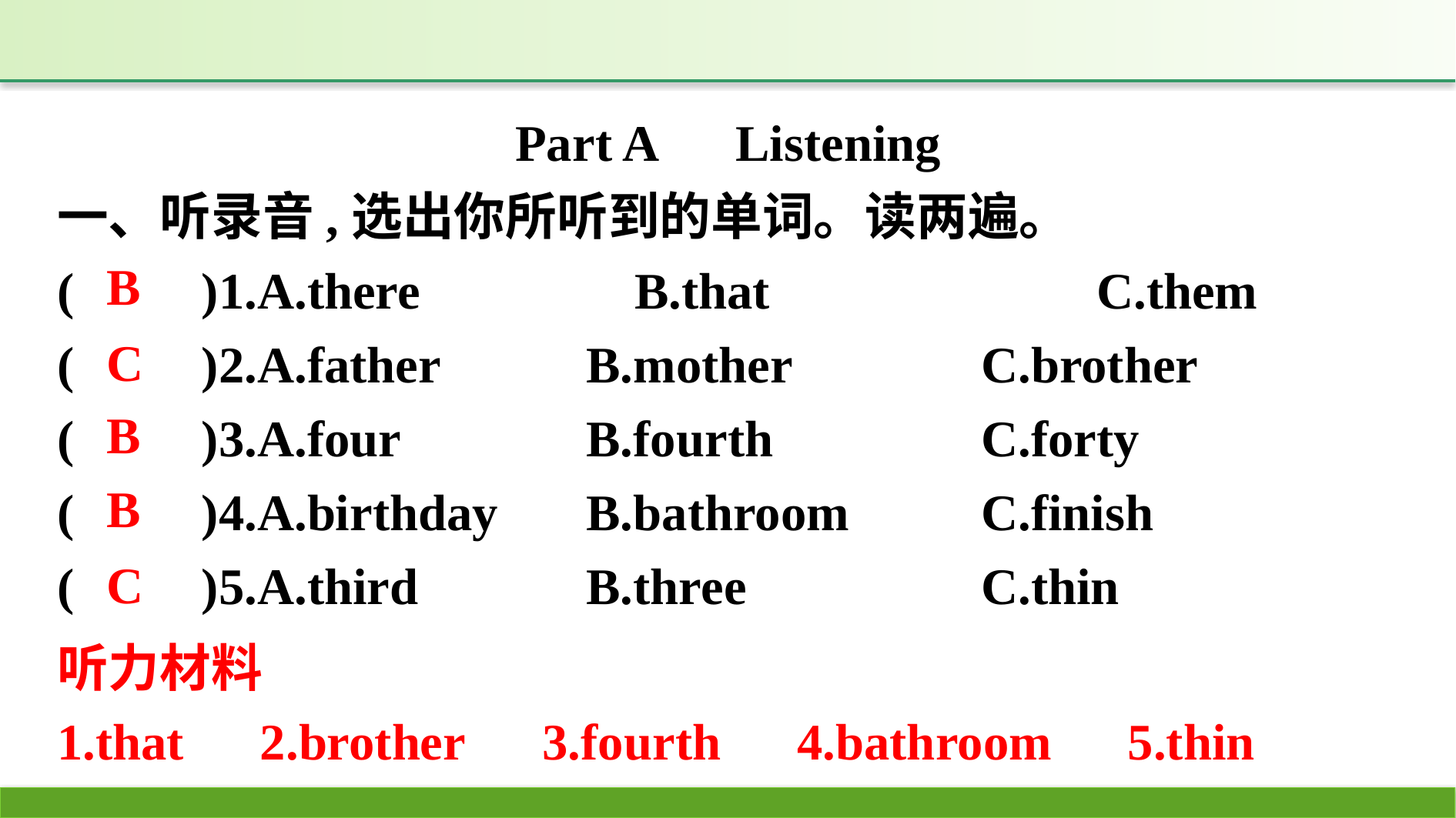

Part A　Listening
一、听录音,选出你所听到的单词。读两遍。
(　　)1.A.there　		B.that　　		C.them
(　　)2.A.father 		B.mother 		C.brother
(　　)3.A.four 		B.fourth		C.forty
(　　)4.A.birthday 	B.bathroom		C.finish
(　　)5.A.third		B.three			C.thin
B
C
B
B
C
听力材料
1.that　2.brother　3.fourth　4.bathroom　5.thin